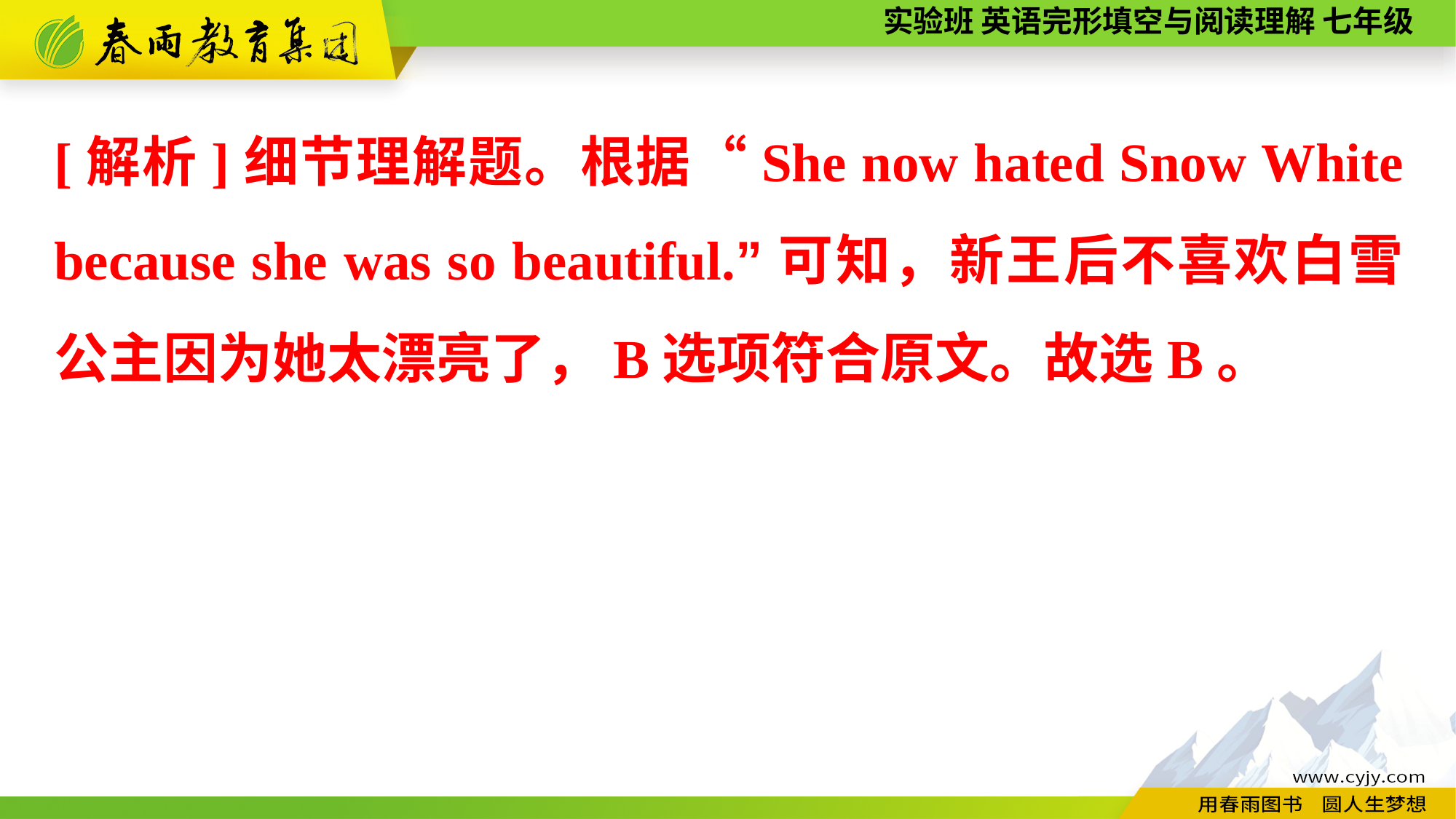

[解析]细节理解题。根据“She now hated Snow White because she was so beautiful.”可知，新王后不喜欢白雪公主因为她太漂亮了，B选项符合原文。故选B。